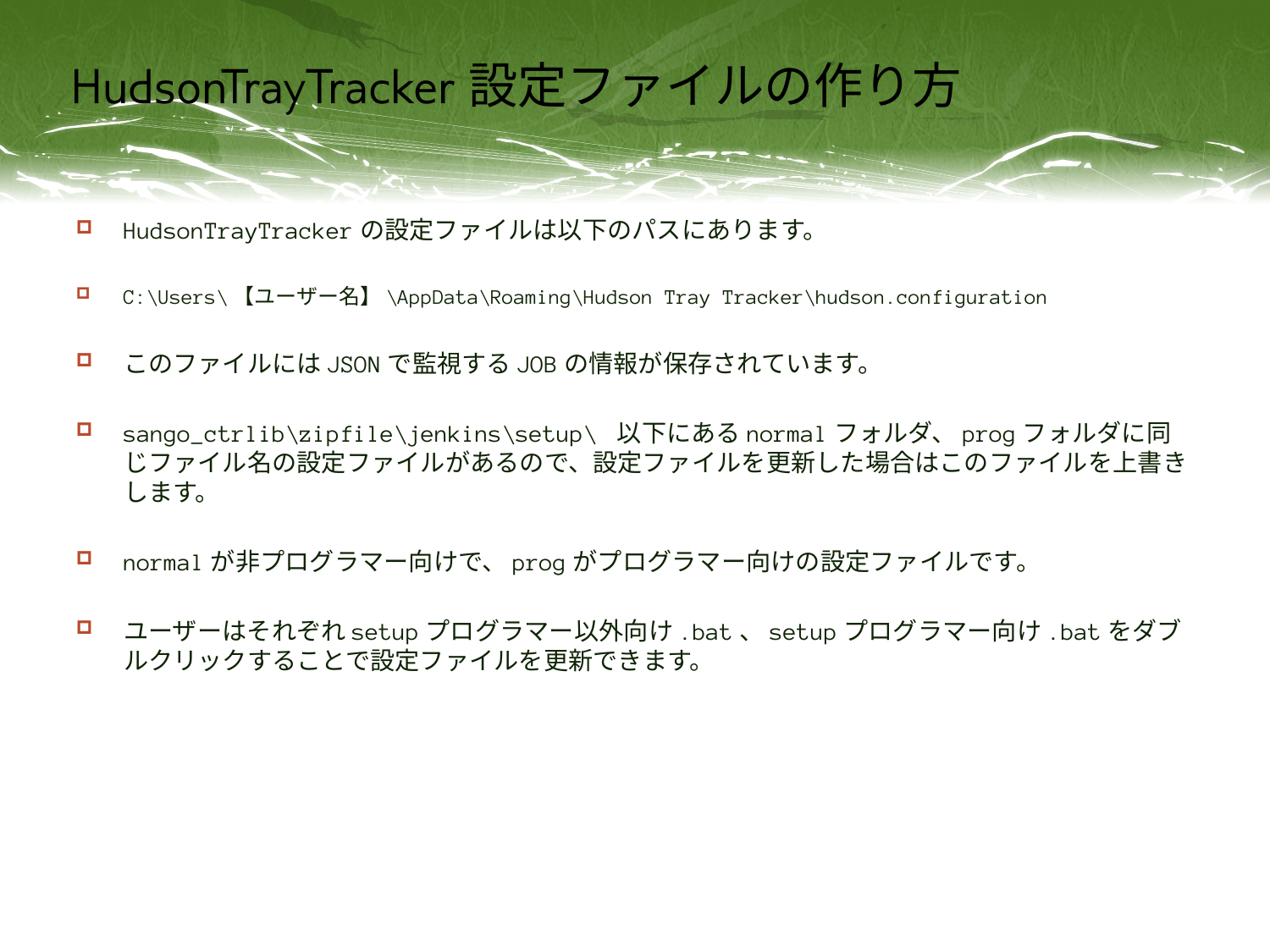

# HudsonTrayTracker設定ファイルの作り方
HudsonTrayTrackerの設定ファイルは以下のパスにあります。

C:\Users\【ユーザー名】\AppData\Roaming\Hudson Tray Tracker\hudson.configuration

このファイルにはJSONで監視するJOBの情報が保存されています。

sango_ctrlib\zipfile\jenkins\setup\ 以下にあるnormalフォルダ、progフォルダに同じファイル名の設定ファイルがあるので、設定ファイルを更新した場合はこのファイルを上書きします。

normalが非プログラマー向けで、progがプログラマー向けの設定ファイルです。

ユーザーはそれぞれsetupプログラマー以外向け.bat、setupプログラマー向け.batをダブルクリックすることで設定ファイルを更新できます。